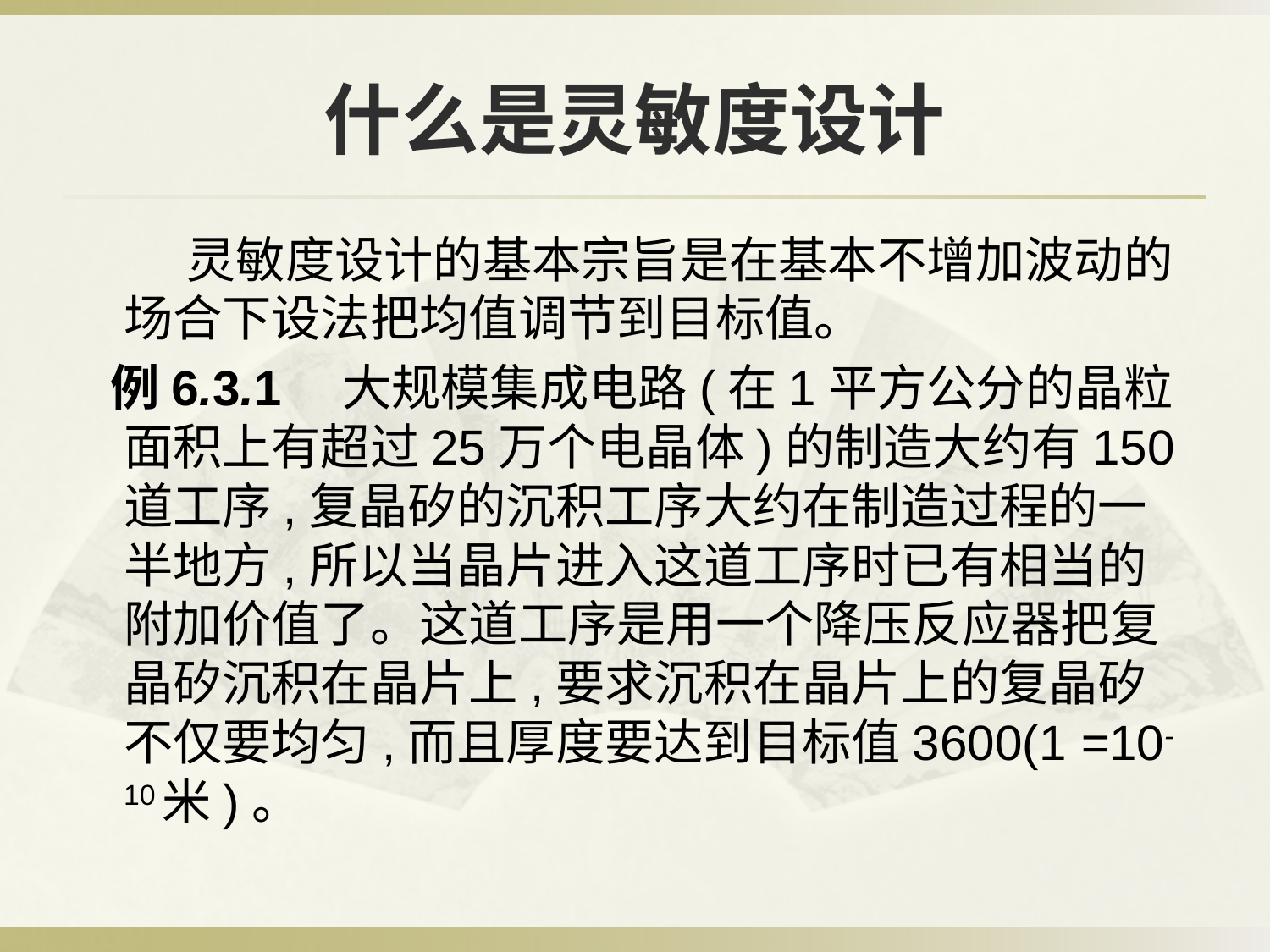

# 什么是灵敏度设计
         灵敏度设计的基本宗旨是在基本不增加波动的场合下设法把均值调节到目标值。
  例6.3.1　大规模集成电路(在1平方公分的晶粒面积上有超过25万个电晶体)的制造大约有150道工序,复晶矽的沉积工序大约在制造过程的一半地方,所以当晶片进入这道工序时已有相当的附加价值了。这道工序是用一个降压反应器把复晶矽沉积在晶片上,要求沉积在晶片上的复晶矽不仅要均匀,而且厚度要达到目标值3600(1 =10-10米)。